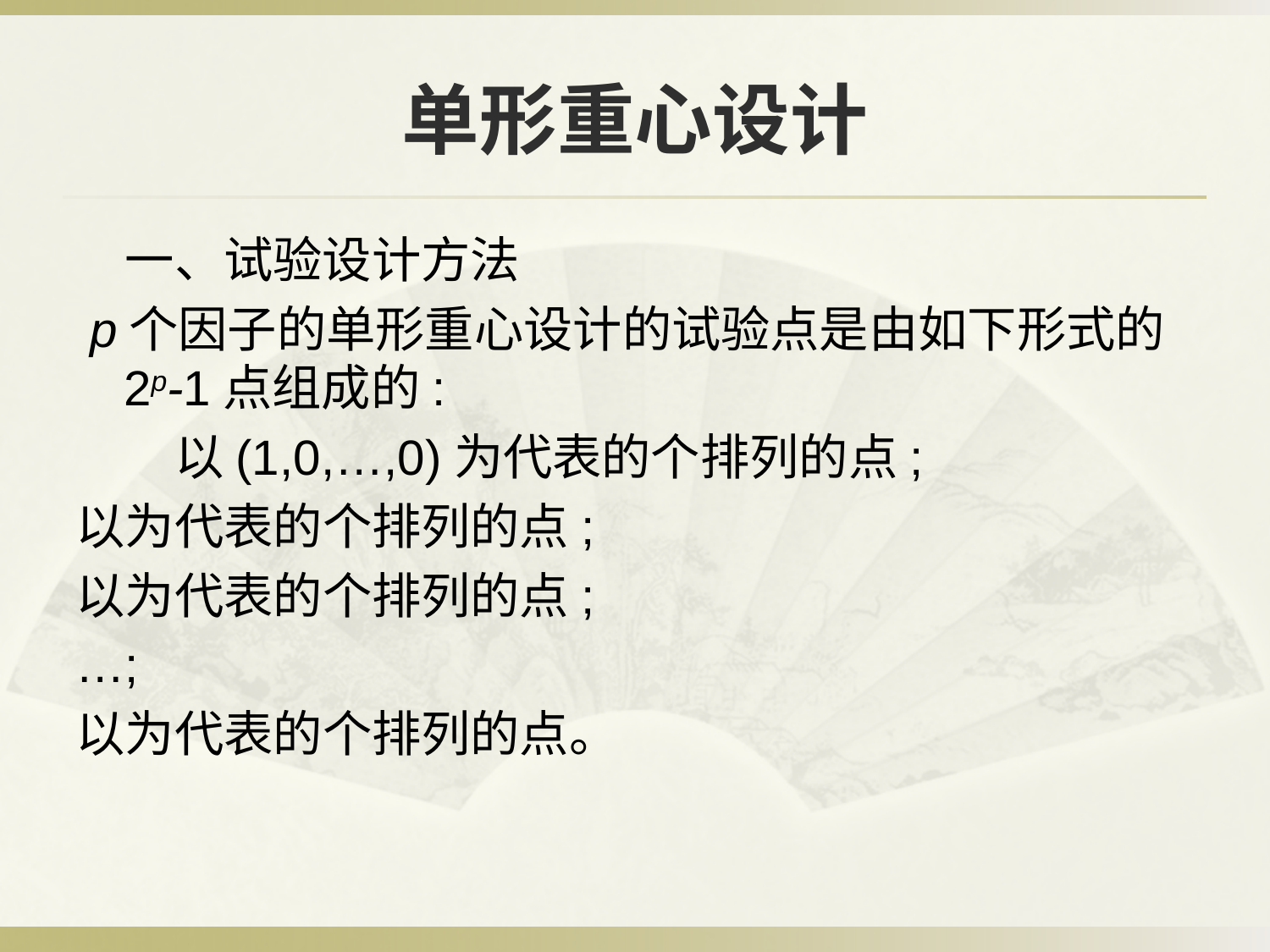

# 单形重心设计
　一、试验设计方法
 p个因子的单形重心设计的试验点是由如下形式的2p-1点组成的:
　　以(1,0,…,0)为代表的个排列的点;
以为代表的个排列的点;
以为代表的个排列的点;
…;
以为代表的个排列的点。